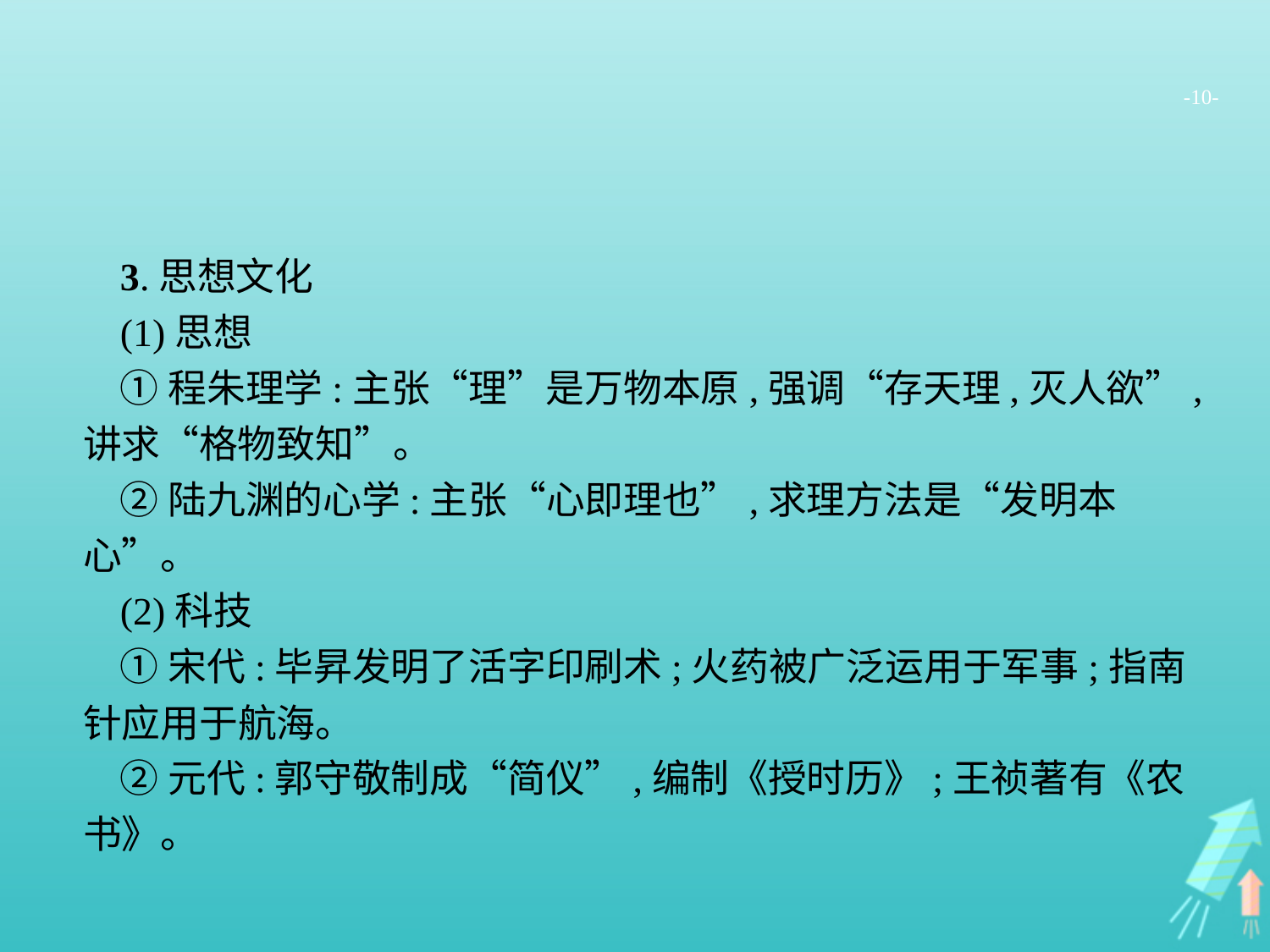

-10-
3.思想文化
(1)思想
①程朱理学:主张“理”是万物本原,强调“存天理,灭人欲”,讲求“格物致知”。
②陆九渊的心学:主张“心即理也”,求理方法是“发明本心”。
(2)科技
①宋代:毕昇发明了活字印刷术;火药被广泛运用于军事;指南针应用于航海。
②元代:郭守敬制成“简仪”,编制《授时历》;王祯著有《农书》。